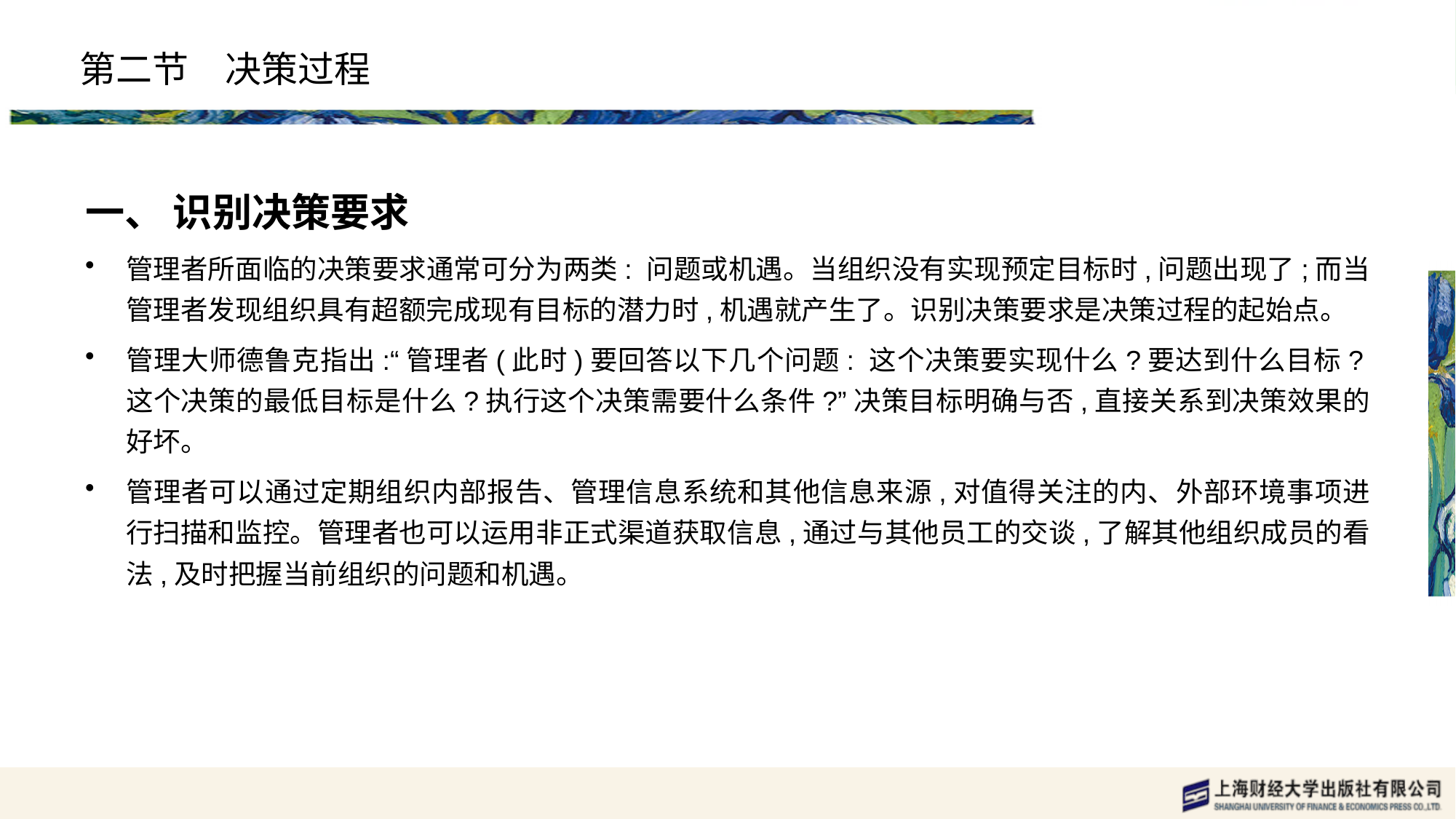

# 第二节　决策过程
一、 识别决策要求
管理者所面临的决策要求通常可分为两类: 问题或机遇。当组织没有实现预定目标时,问题出现了;而当管理者发现组织具有超额完成现有目标的潜力时,机遇就产生了。识别决策要求是决策过程的起始点。
管理大师德鲁克指出:“管理者(此时)要回答以下几个问题: 这个决策要实现什么?要达到什么目标?这个决策的最低目标是什么?执行这个决策需要什么条件?”决策目标明确与否,直接关系到决策效果的好坏。
管理者可以通过定期组织内部报告、管理信息系统和其他信息来源,对值得关注的内、外部环境事项进行扫描和监控。管理者也可以运用非正式渠道获取信息,通过与其他员工的交谈,了解其他组织成员的看法,及时把握当前组织的问题和机遇。